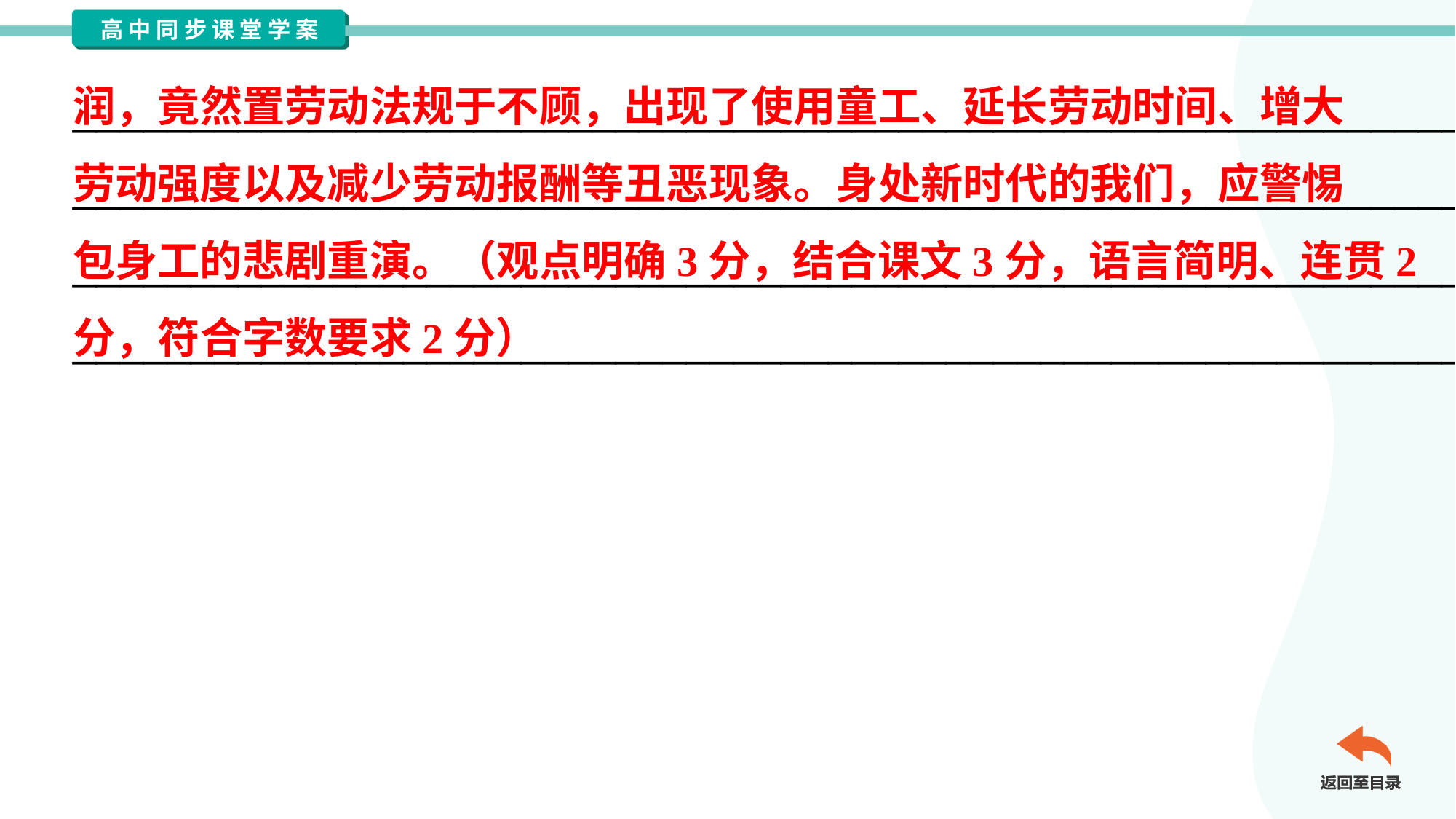

润，竟然置劳动法规于不顾，出现了使用童工、延长劳动时间、增大
劳动强度以及减少劳动报酬等丑恶现象。身处新时代的我们，应警惕
包身工的悲剧重演。（观点明确3分，结合课文3分，语言简明、连贯2
分，符合字数要求2分）
_____________________________________________________________
_____________________________________________________________
_____________________________________________________________
_____________________________________________________________